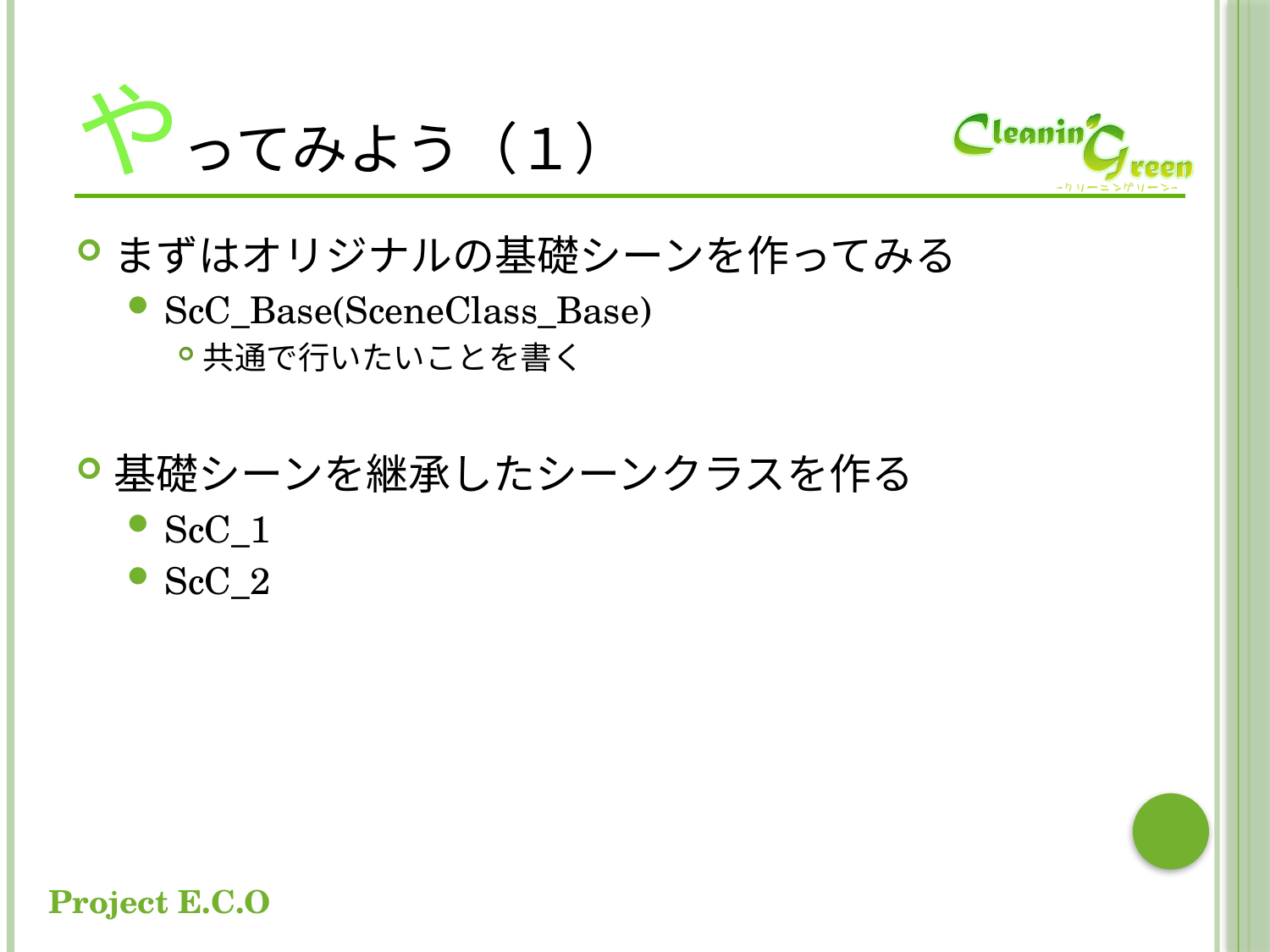

# やってみよう（１）
まずはオリジナルの基礎シーンを作ってみる
ScC_Base(SceneClass_Base)
共通で行いたいことを書く

基礎シーンを継承したシーンクラスを作る
ScC_1
ScC_2